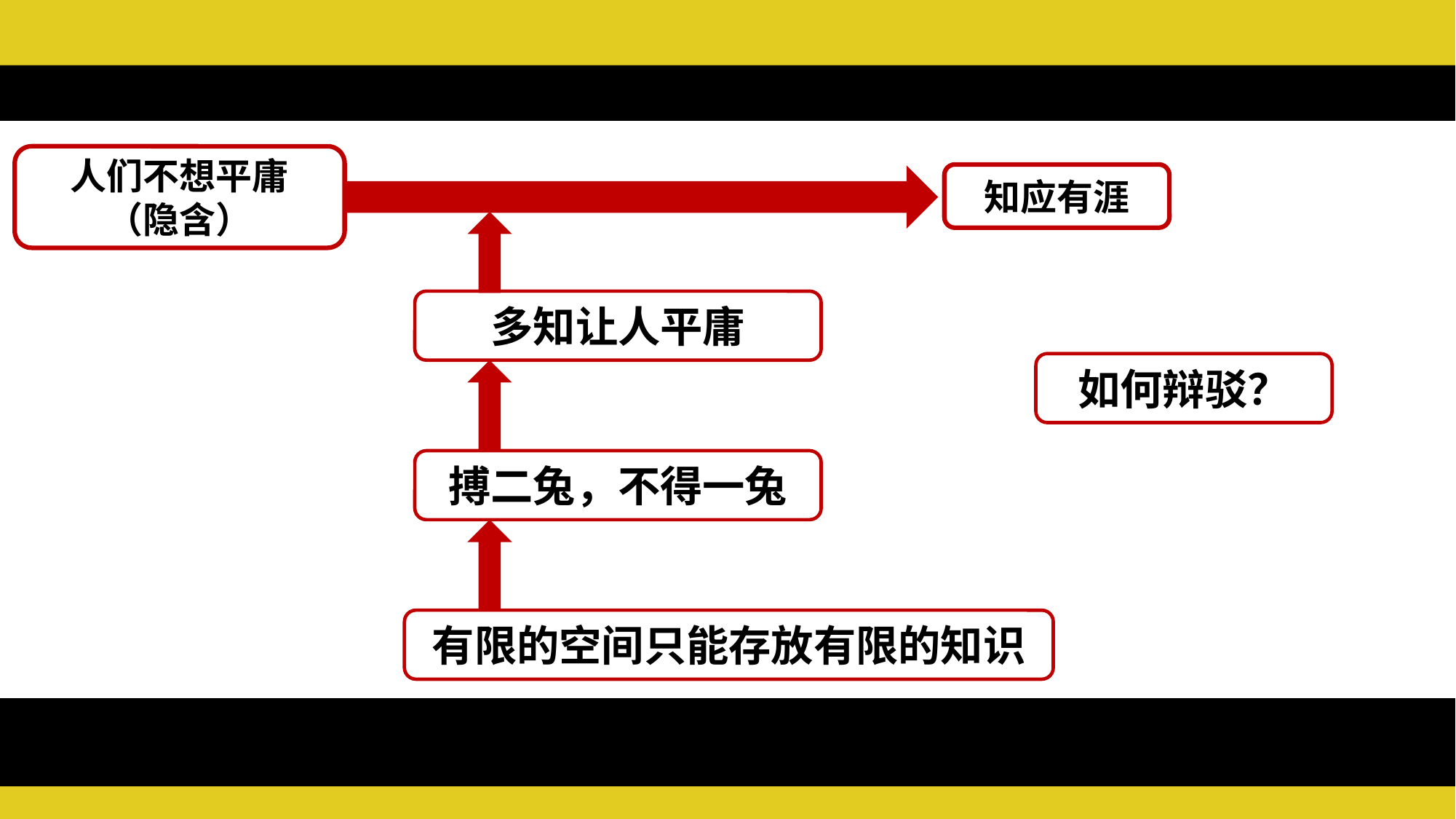

人们不想平庸
（隐含）
知应有涯

多知让人平庸
如何辩驳？

搏二兔，不得一兔

有限的空间只能存放有限的知识